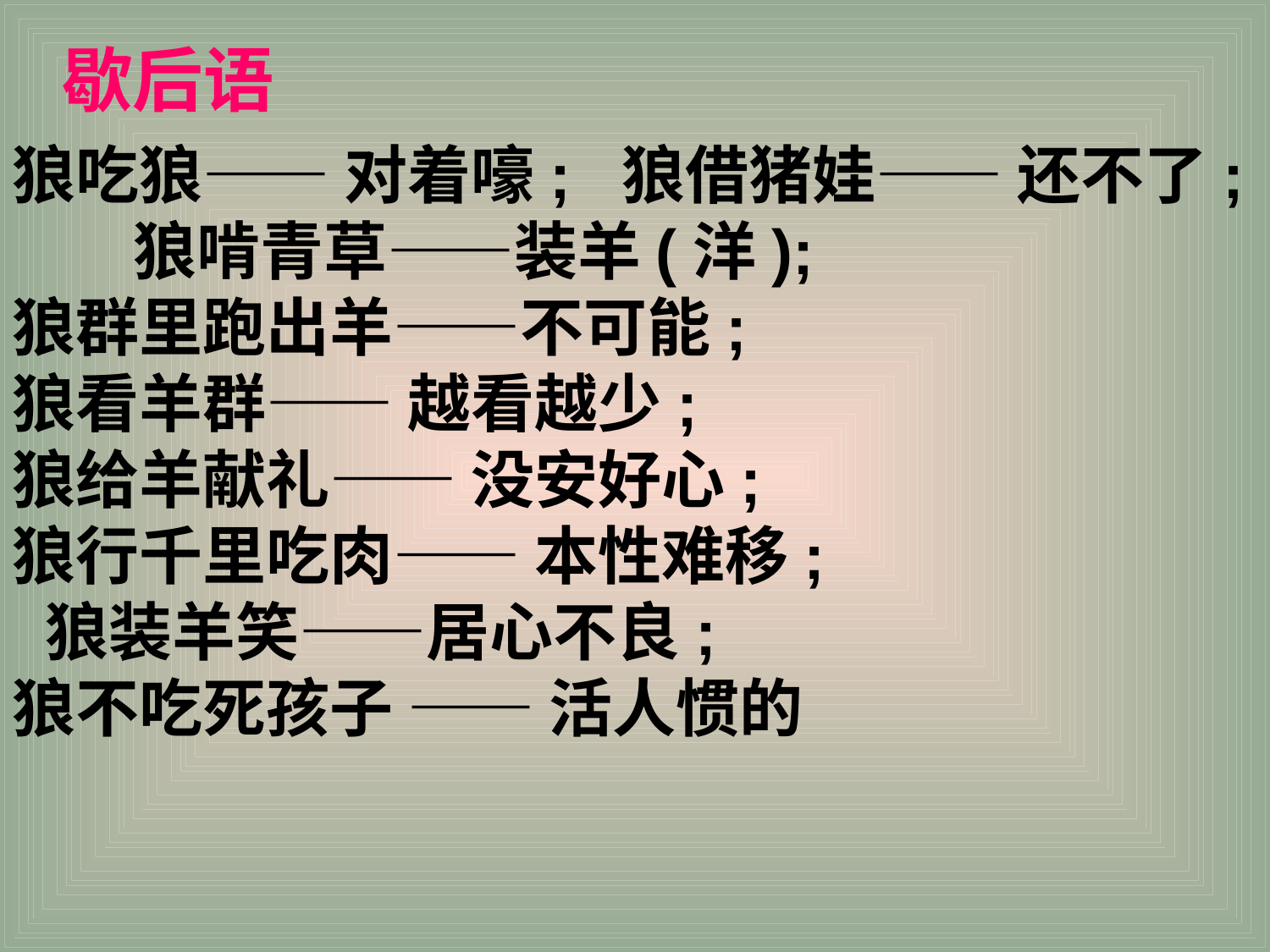

歇后语
狼吃狼—— 对着嚎;  狼借猪娃—— 还不了;       狼啃青草——装羊(洋);
狼群里跑出羊——不可能;
狼看羊群—— 越看越少;
狼给羊献礼—— 没安好心;
狼行千里吃肉—— 本性难移;
 狼装羊笑——居心不良;
狼不吃死孩子 —— 活人惯的